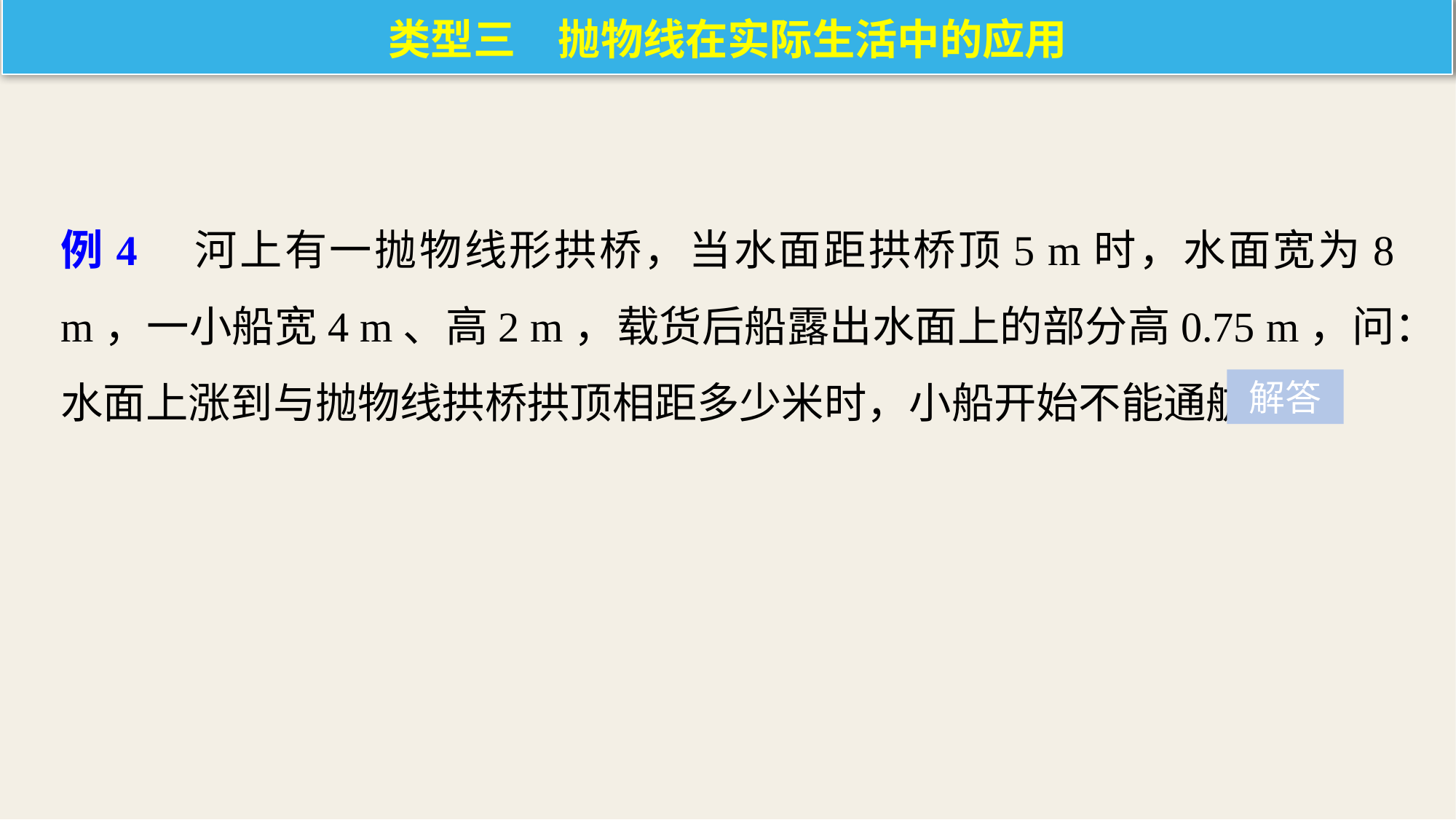

类型三　抛物线在实际生活中的应用
例4　河上有一抛物线形拱桥，当水面距拱桥顶5 m时，水面宽为8 m，一小船宽4 m、高2 m，载货后船露出水面上的部分高0.75 m，问：水面上涨到与抛物线拱桥拱顶相距多少米时，小船开始不能通航？
解答